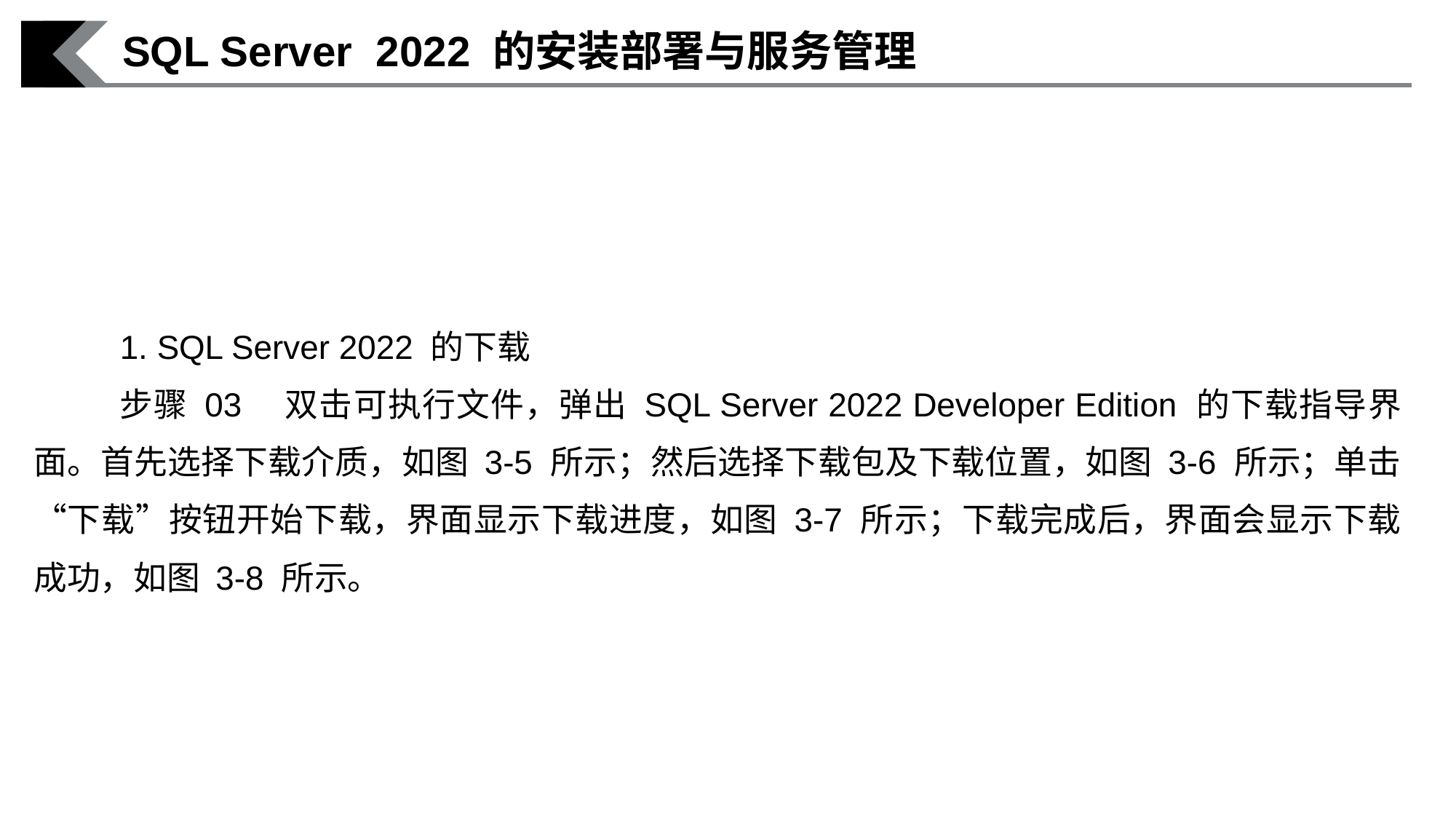

SQL Server  2022 的安装部署与服务管理
1. SQL Server 2022 的下载
步骤 03　双击可执行文件，弹出 SQL Server 2022 Developer Edition 的下载指导界面。首先选择下载介质，如图 3-5 所示；然后选择下载包及下载位置，如图 3-6 所示；单击“下载”按钮开始下载，界面显示下载进度，如图 3-7 所示；下载完成后，界面会显示下载成功，如图 3-8 所示。